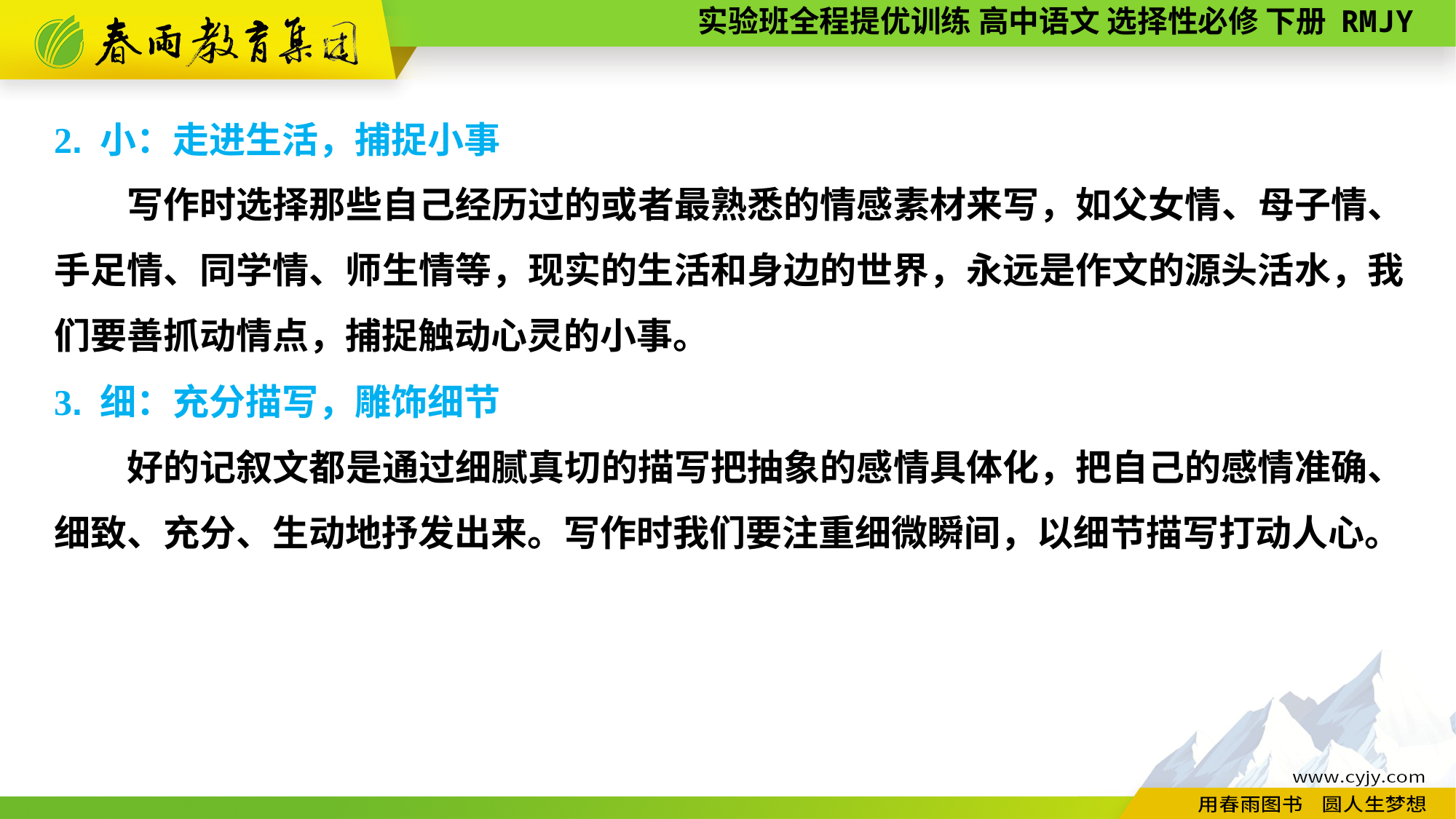

2. 小：走进生活，捕捉小事
写作时选择那些自己经历过的或者最熟悉的情感素材来写，如父女情、母子情、手足情、同学情、师生情等，现实的生活和身边的世界，永远是作文的源头活水，我们要善抓动情点，捕捉触动心灵的小事。
3. 细：充分描写，雕饰细节
好的记叙文都是通过细腻真切的描写把抽象的感情具体化，把自己的感情准确、细致、充分、生动地抒发出来。写作时我们要注重细微瞬间，以细节描写打动人心。